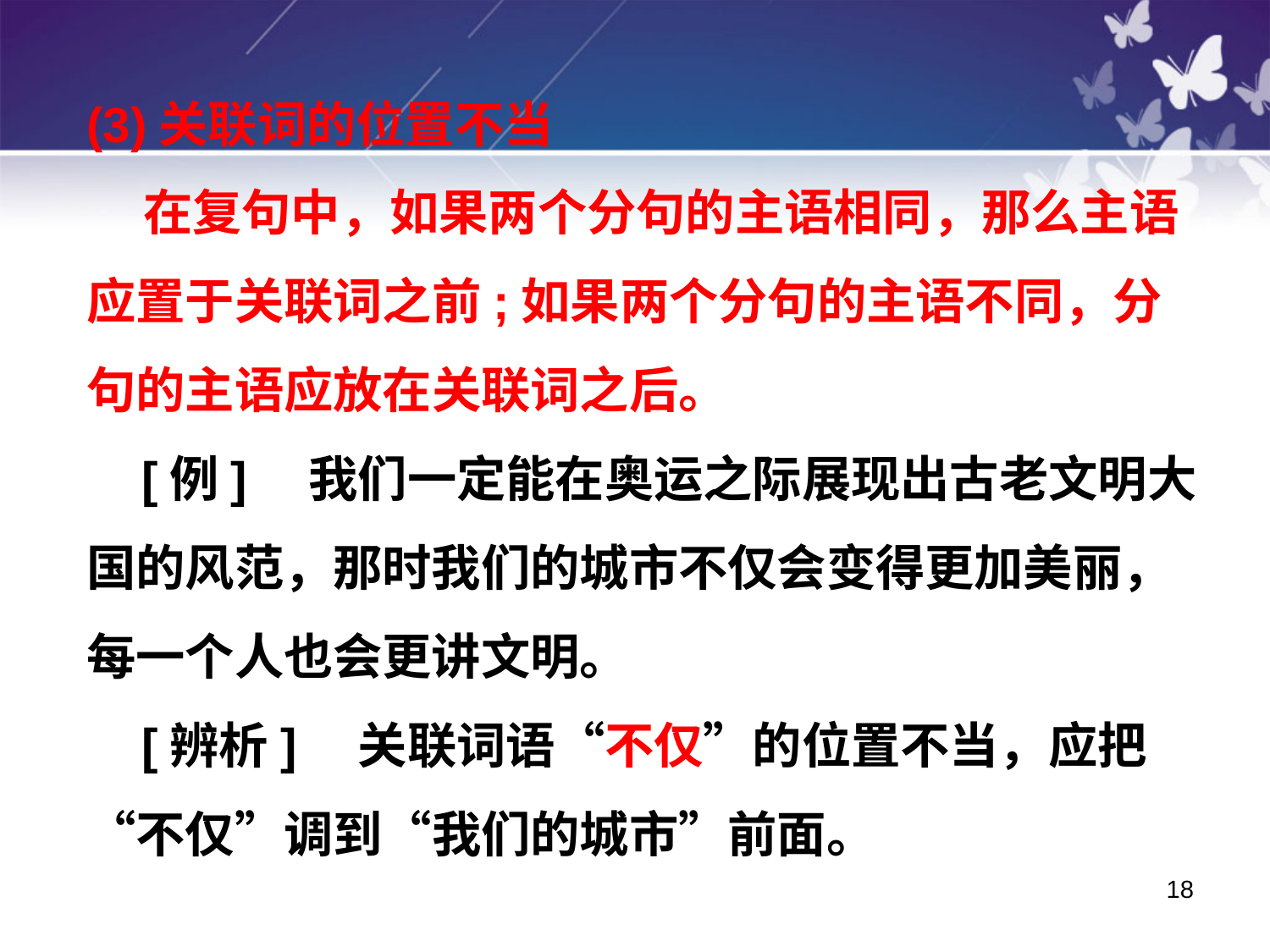

(3)关联词的位置不当
    在复句中，如果两个分句的主语相同，那么主语应置于关联词之前;如果两个分句的主语不同，分句的主语应放在关联词之后。
    [例]　我们一定能在奥运之际展现出古老文明大国的风范，那时我们的城市不仅会变得更加美丽，每一个人也会更讲文明。
    [辨析]　关联词语“不仅”的位置不当，应把“不仅”调到“我们的城市”前面。

18